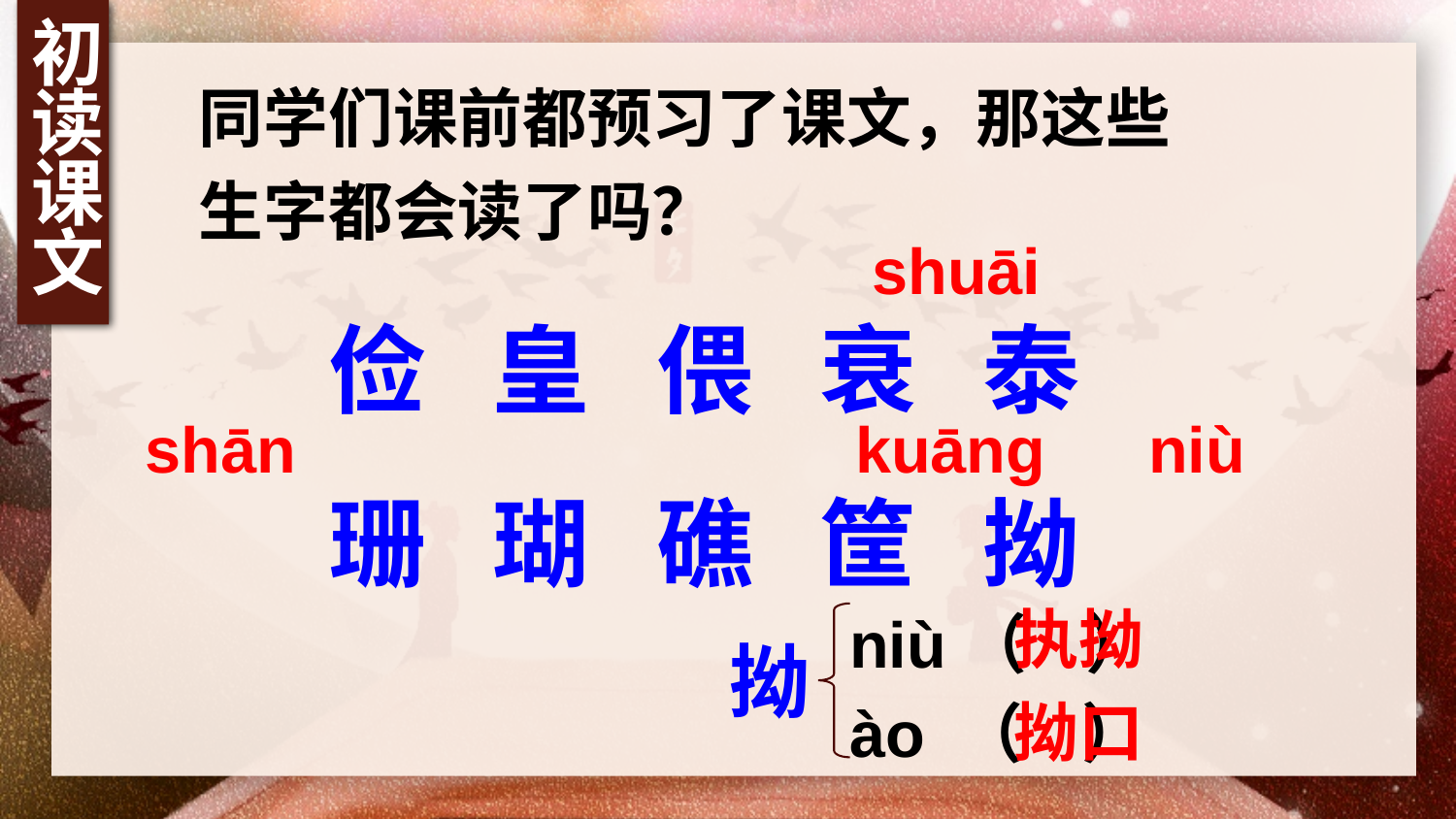

初读课文
同学们课前都预习了课文，那这些生字都会读了吗？
shuāi
俭   皇   偎   衰   泰
珊   瑚   礁   筐   拗
shān
kuānɡ
niù
执拗
niù（    ）

拗
ào （    ）
拗口